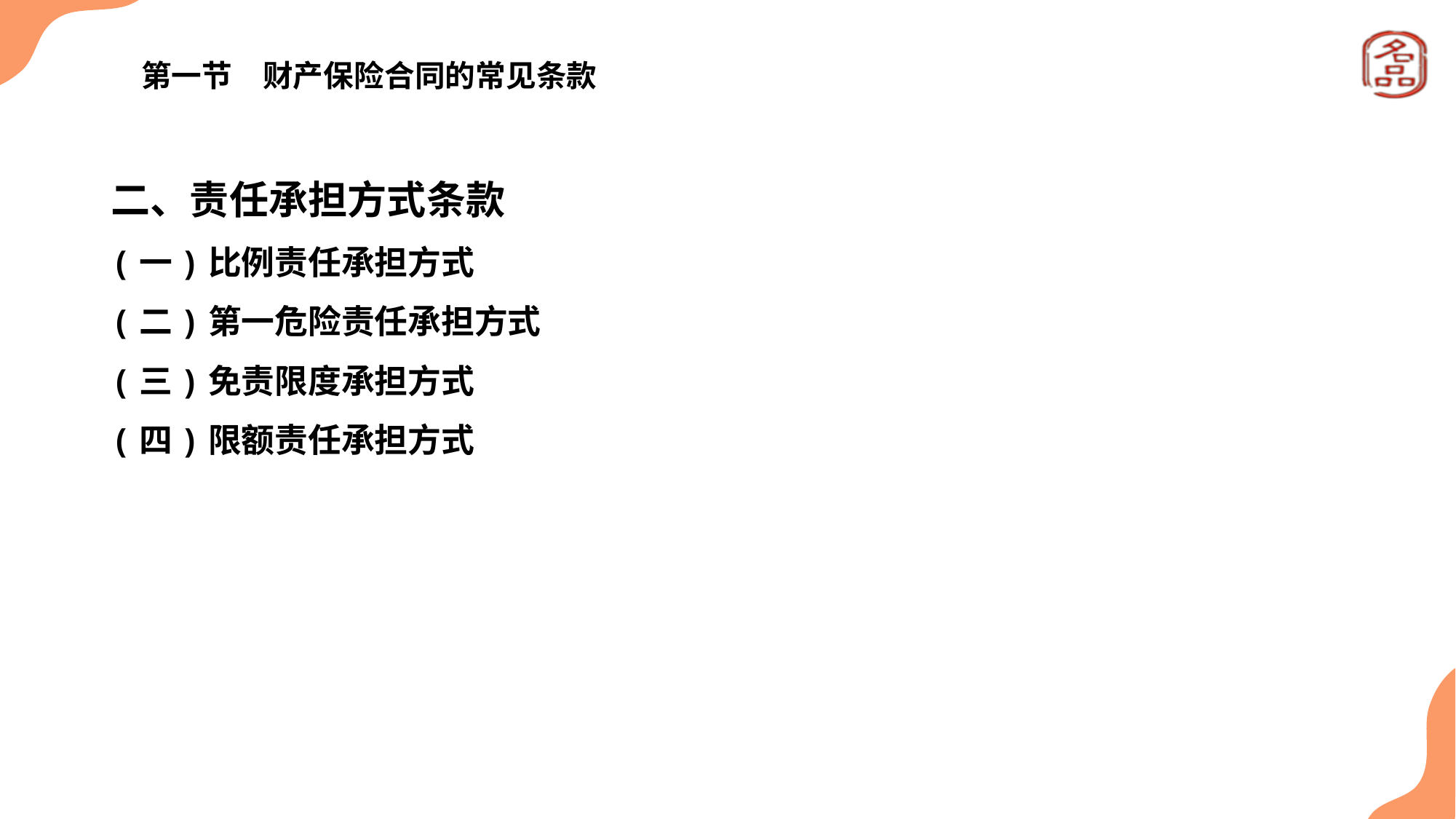

# 第一节　财产保险合同的常见条款
二、责任承担方式条款
(一)比例责任承担方式
(二)第一危险责任承担方式
(三)免责限度承担方式
(四)限额责任承担方式